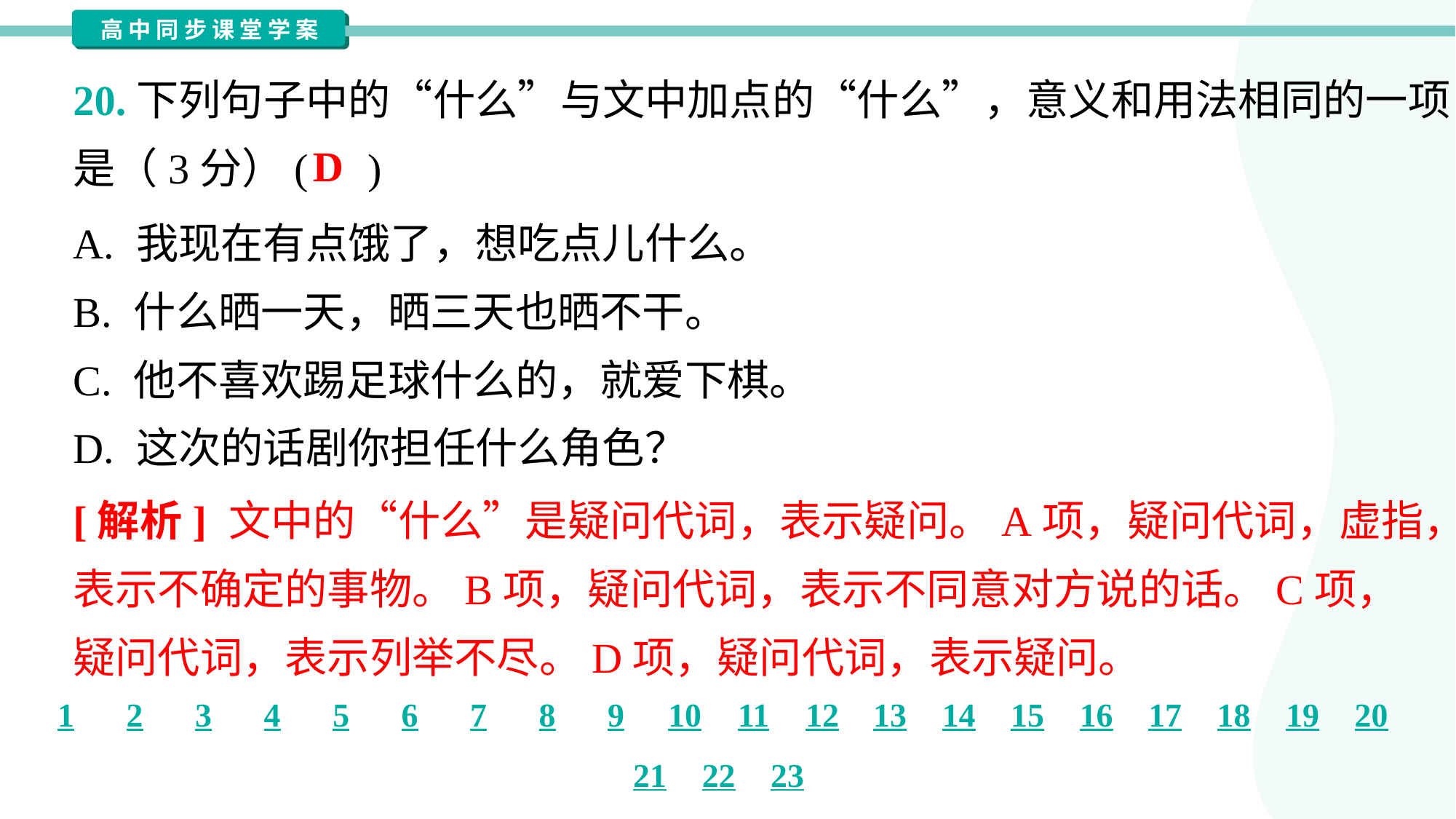

20.下列句子中的“什么”与文中加点的“什么”，意义和用法相同的一项
是（3分）(     )
D
A. 我现在有点饿了，想吃点儿什么。
B. 什么晒一天，晒三天也晒不干。
C. 他不喜欢踢足球什么的，就爱下棋。
D. 这次的话剧你担任什么角色？
[解析] 文中的“什么”是疑问代词，表示疑问。A项，疑问代词，虚指，
表示不确定的事物。B项，疑问代词，表示不同意对方说的话。C项，
疑问代词，表示列举不尽。D项，疑问代词，表示疑问。